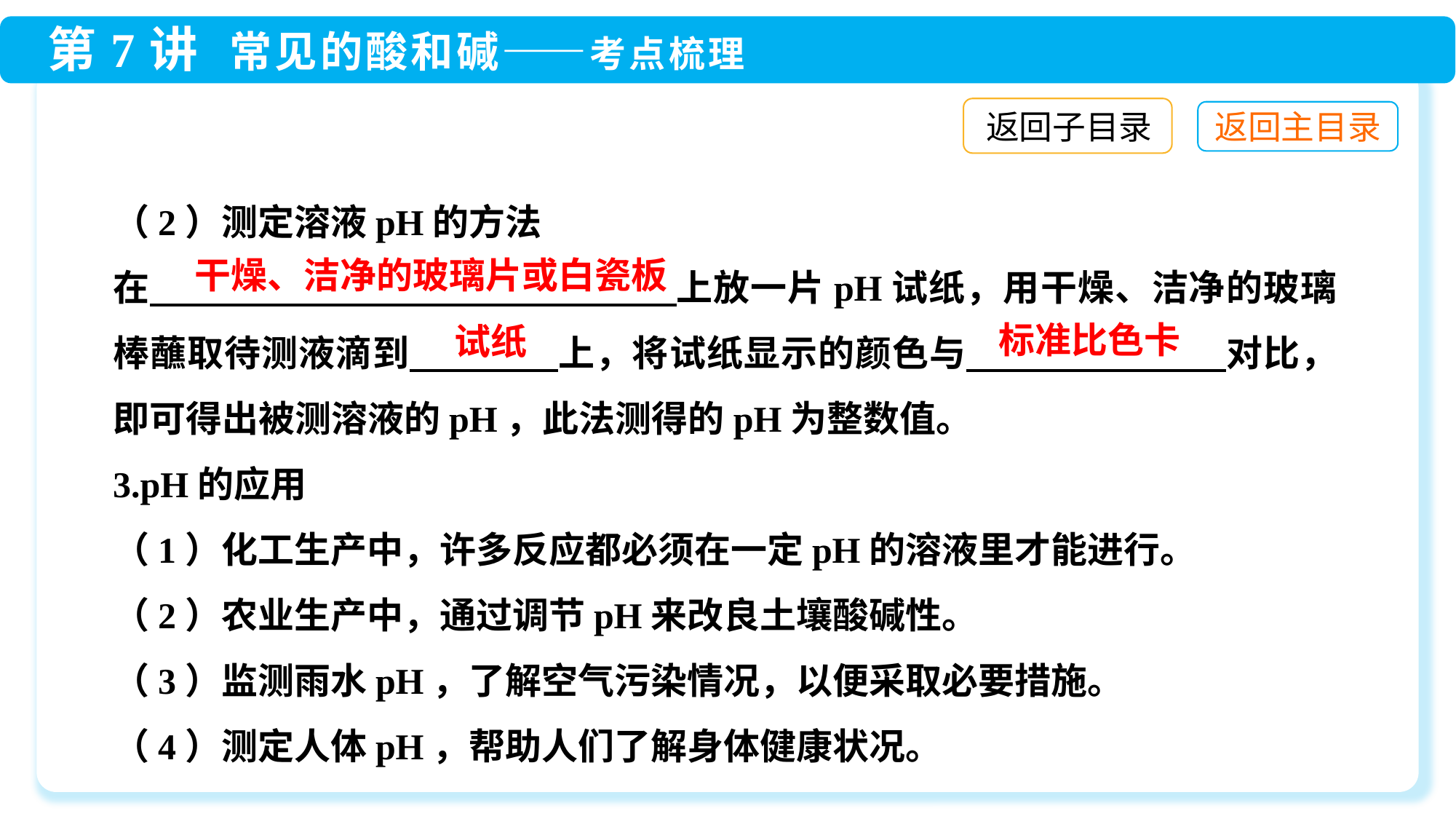

返回子目录
（2）测定溶液pH的方法
在　　　　　　　　　　　         　上放一片pH试纸，用干燥、洁净的玻璃棒蘸取待测液滴到　　　　上，将试纸显示的颜色与　　　　　　　对比，即可得出被测溶液的pH，此法测得的pH为整数值。
3.pH的应用
（1）化工生产中，许多反应都必须在一定pH的溶液里才能进行。
（2）农业生产中，通过调节pH来改良土壤酸碱性。
（3）监测雨水pH，了解空气污染情况，以便采取必要措施。
（4）测定人体pH，帮助人们了解身体健康状况。
干燥、洁净的玻璃片或白瓷板
标准比色卡
试纸